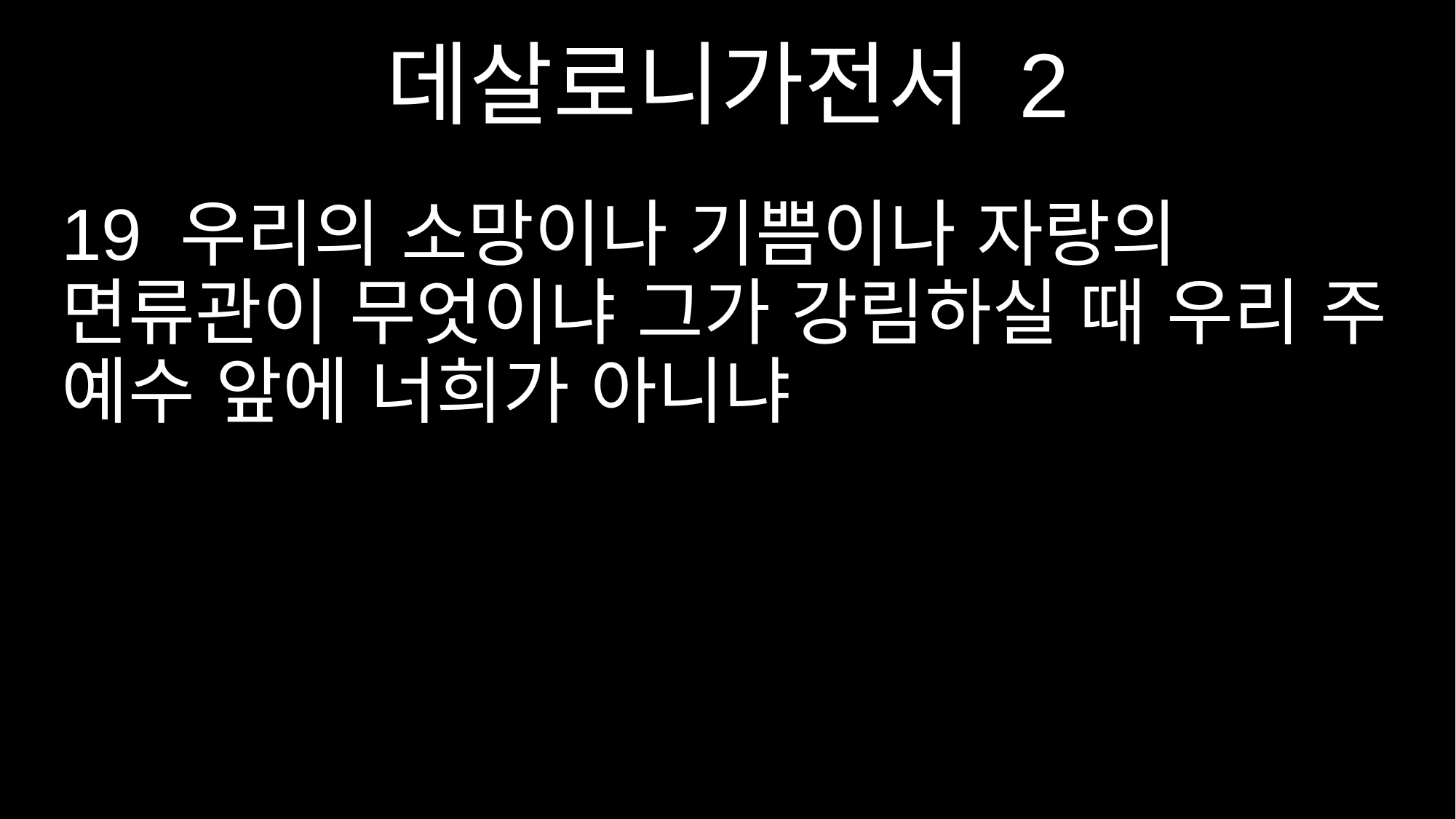

데살로니가전서 2
19 우리의 소망이나 기쁨이나 자랑의 면류관이 무엇이냐 그가 강림하실 때 우리 주 예수 앞에 너희가 아니냐